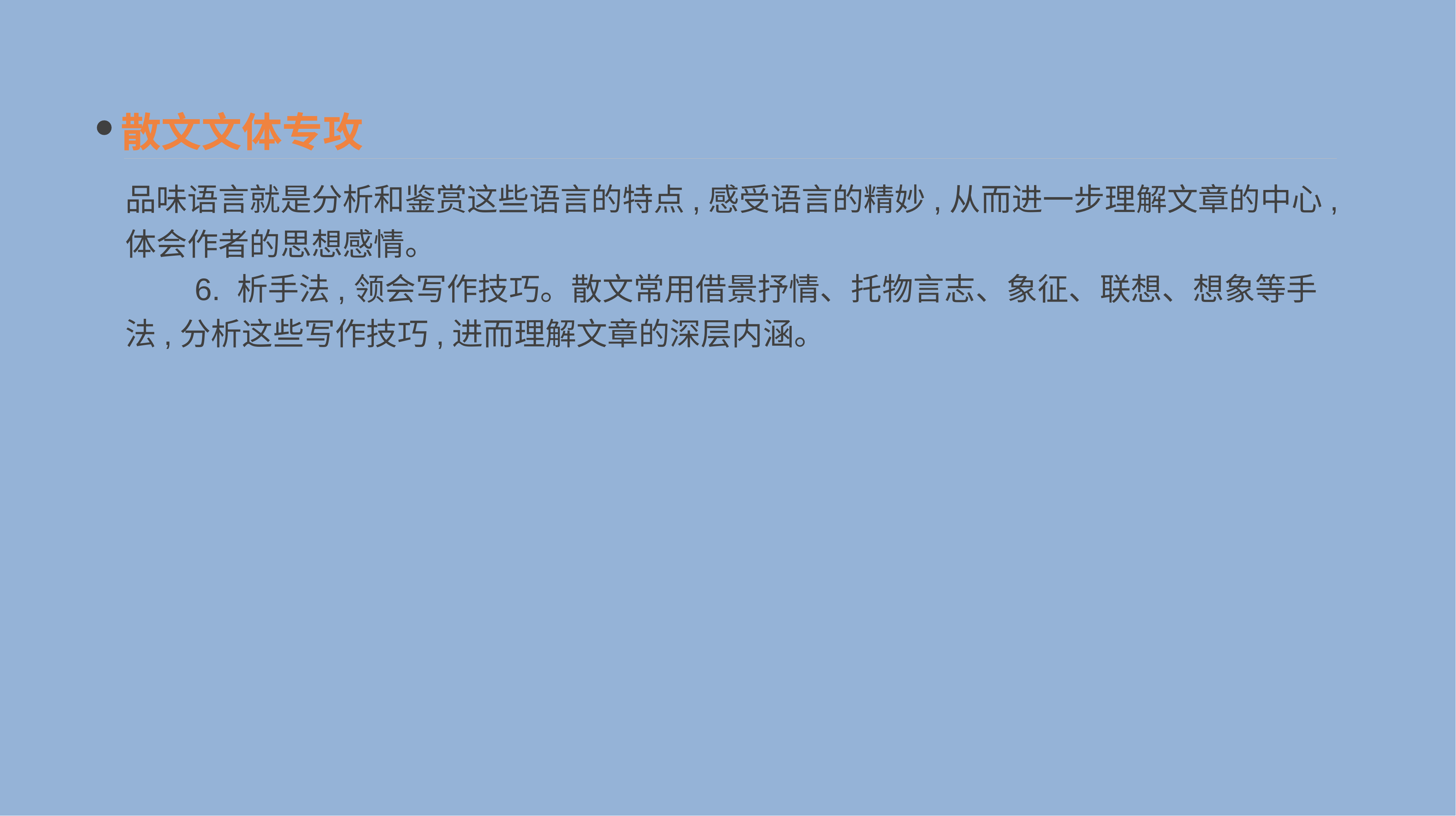

散文文体专攻

品味语言就是分析和鉴赏这些语言的特点,感受语言的精妙,从而进一步理解文章的中心,体会作者的思想感情。
　　6. 析手法,领会写作技巧。散文常用借景抒情、托物言志、象征、联想、想象等手法,分析这些写作技巧,进而理解文章的深层内涵。